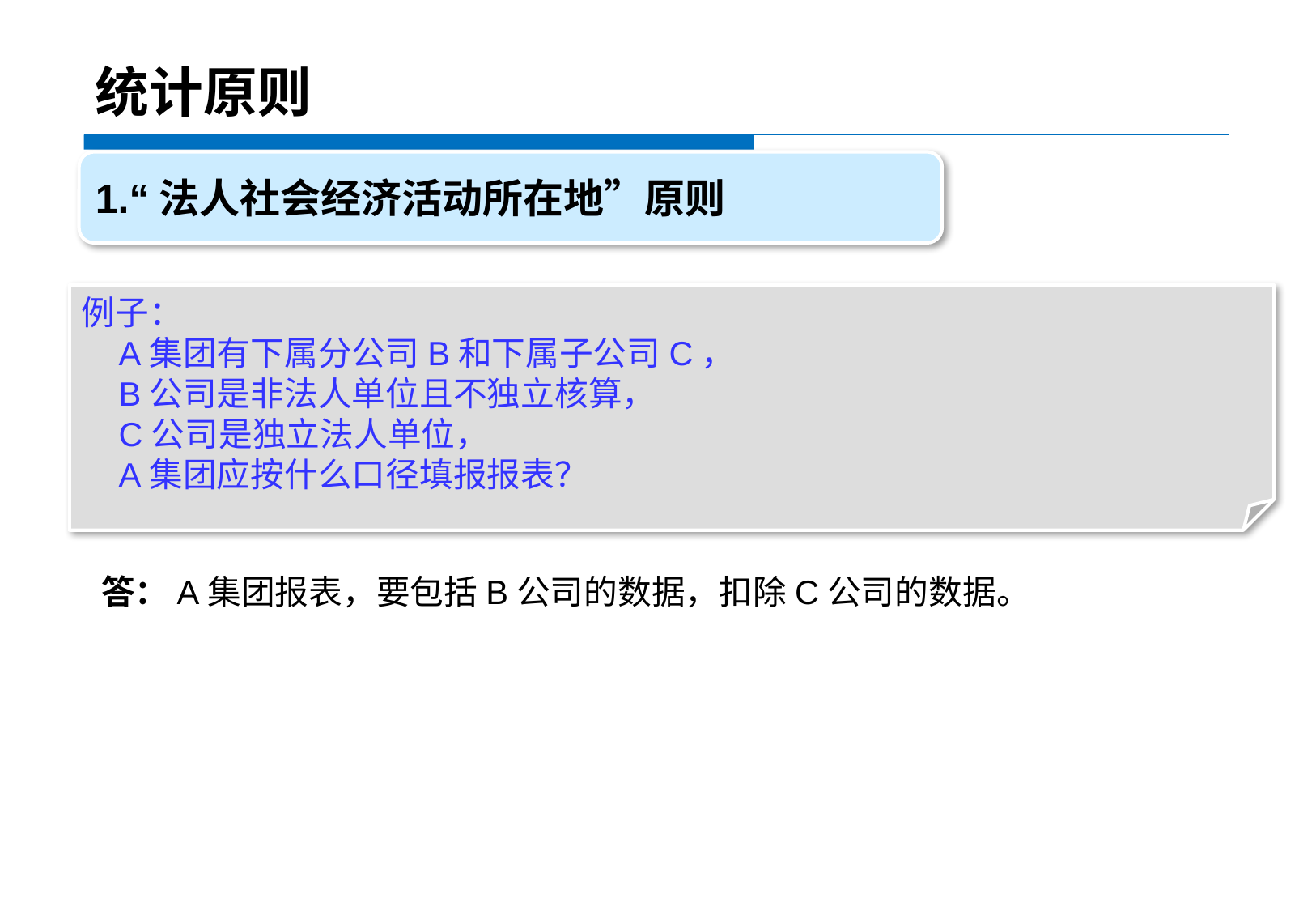

统计原则
1.“法人社会经济活动所在地”原则
例子：
    A集团有下属分公司B和下属子公司C，
    B公司是非法人单位且不独立核算，
    C公司是独立法人单位，
    A集团应按什么口径填报报表？
    答：A集团报表，要包括B公司的数据，扣除C公司的数据。